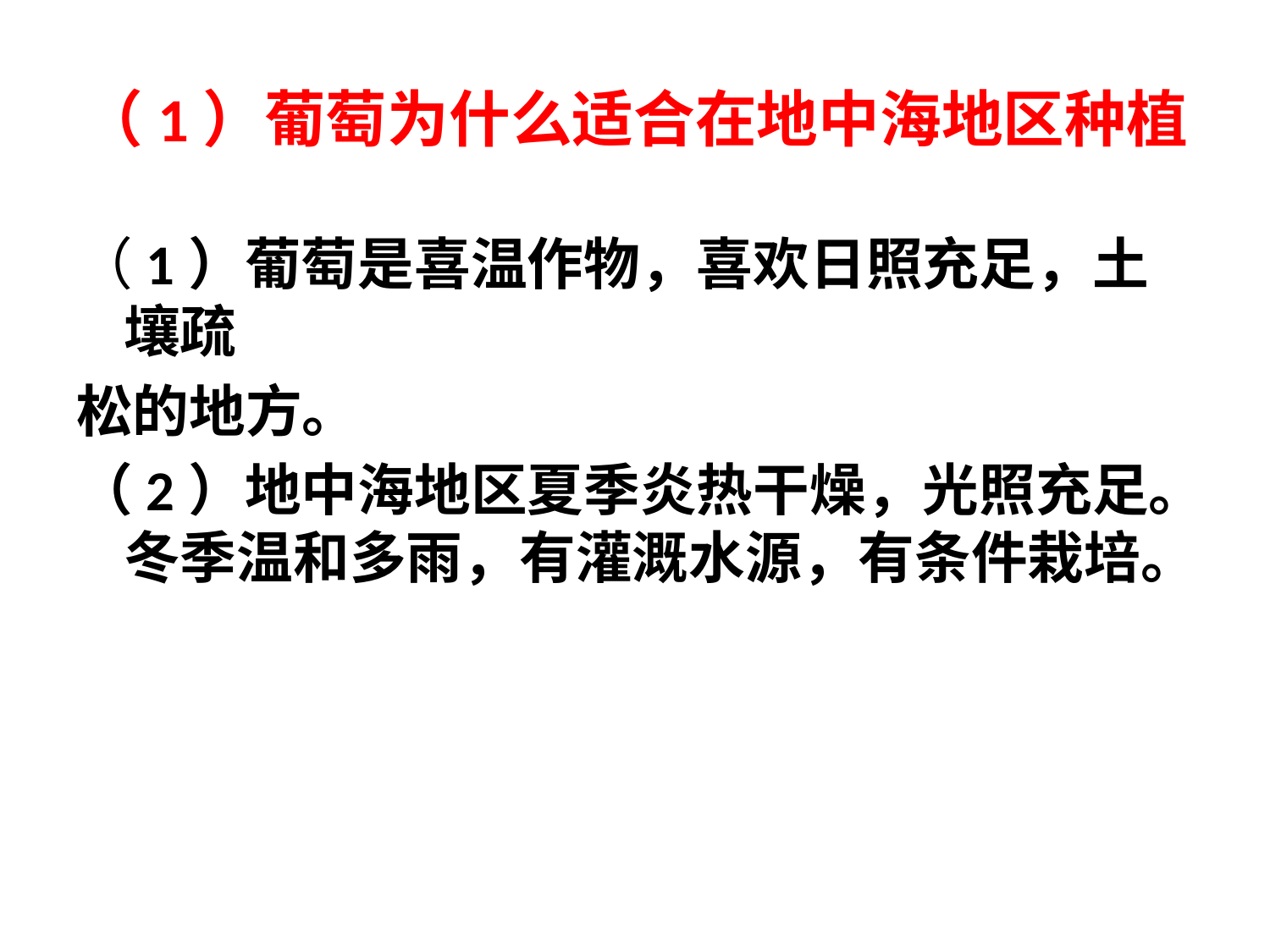

# （1）葡萄为什么适合在地中海地区种植
（1）葡萄是喜温作物，喜欢日照充足，土壤疏
松的地方。
（2）地中海地区夏季炎热干燥，光照充足。冬季温和多雨，有灌溉水源，有条件栽培。